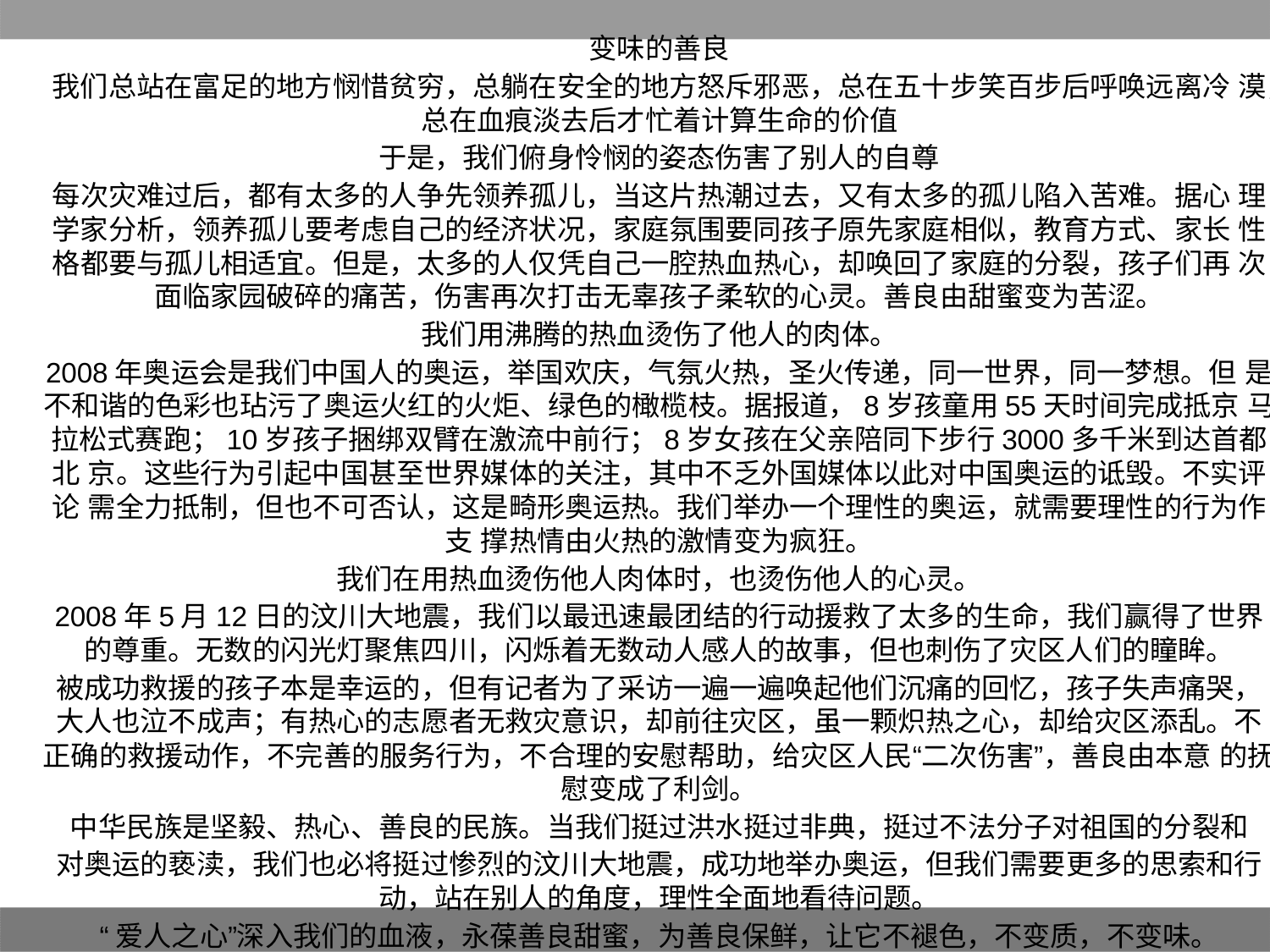

变味的善良
我们总站在富足的地方悯惜贫穷，总躺在安全的地方怒斥邪恶，总在五十步笑百步后呼唤远离冷 漠，总在血痕淡去后才忙着计算生命的价值
于是，我们俯身怜悯的姿态伤害了别人的自尊
每次灾难过后，都有太多的人争先领养孤儿，当这片热潮过去，又有太多的孤儿陷入苦难。据心 理学家分析，领养孤儿要考虑自己的经济状况，家庭氛围要同孩子原先家庭相似，教育方式、家长 性格都要与孤儿相适宜。但是，太多的人仅凭自己一腔热血热心，却唤回了家庭的分裂，孩子们再 次面临家园破碎的痛苦，伤害再次打击无辜孩子柔软的心灵。善良由甜蜜变为苦涩。
我们用沸腾的热血烫伤了他人的肉体。
2008年奥运会是我们中国人的奥运，举国欢庆，气氛火热，圣火传递，同一世界，同一梦想。但 是，不和谐的色彩也玷污了奥运火红的火炬、绿色的橄榄枝。据报道，8岁孩童用55天时间完成抵京 马拉松式赛跑；10岁孩子捆绑双臂在激流中前行；8岁女孩在父亲陪同下步行3000多千米到达首都北 京。这些行为引起中国甚至世界媒体的关注，其中不乏外国媒体以此对中国奥运的诋毁。不实评论 需全力抵制，但也不可否认，这是畸形奥运热。我们举办一个理性的奥运，就需要理性的行为作支 撑热情由火热的激情变为疯狂。
我们在用热血烫伤他人肉体时，也烫伤他人的心灵。
2008年5月12日的汶川大地震，我们以最迅速最团结的行动援救了太多的生命，我们赢得了世界 的尊重。无数的闪光灯聚焦四川，闪烁着无数动人感人的故事，但也刺伤了灾区人们的瞳眸。
被成功救援的孩子本是幸运的，但有记者为了采访一遍一遍唤起他们沉痛的回忆，孩子失声痛哭， 大人也泣不成声；有热心的志愿者无救灾意识，却前往灾区，虽一颗炽热之心，却给灾区添乱。不 正确的救援动作，不完善的服务行为，不合理的安慰帮助，给灾区人民“二次伤害”，善良由本意 的抚慰变成了利剑。
中华民族是坚毅、热心、善良的民族。当我们挺过洪水挺过非典，挺过不法分子对祖国的分裂和
对奥运的亵渎，我们也必将挺过惨烈的汶川大地震，成功地举办奥运，但我们需要更多的思索和行 动，站在别人的角度，理性全面地看待问题。
“爱人之心”深入我们的血液，永葆善良甜蜜，为善良保鲜，让它不褪色，不变质，不变味。